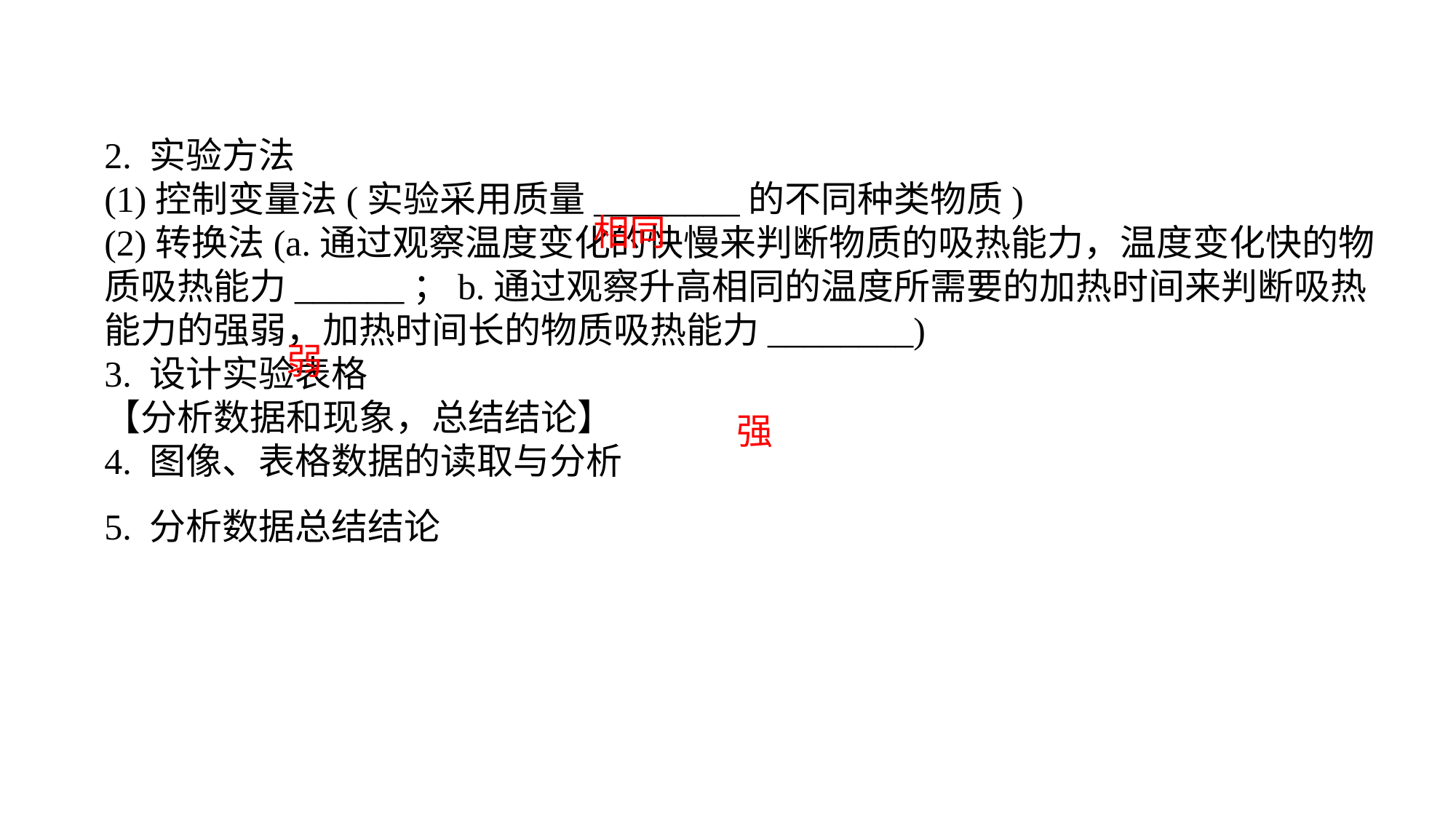

2. 实验方法(1)控制变量法(实验采用质量________的不同种类物质)(2)转换法(a.通过观察温度变化的快慢来判断物质的吸热能力，温度变化快的物质吸热能力______；b.通过观察升高相同的温度所需要的加热时间来判断吸热能力的强弱，加热时间长的物质吸热能力________)3. 设计实验表格【分析数据和现象，总结结论】4. 图像、表格数据的读取与分析5. 分析数据总结结论
相同
弱
强